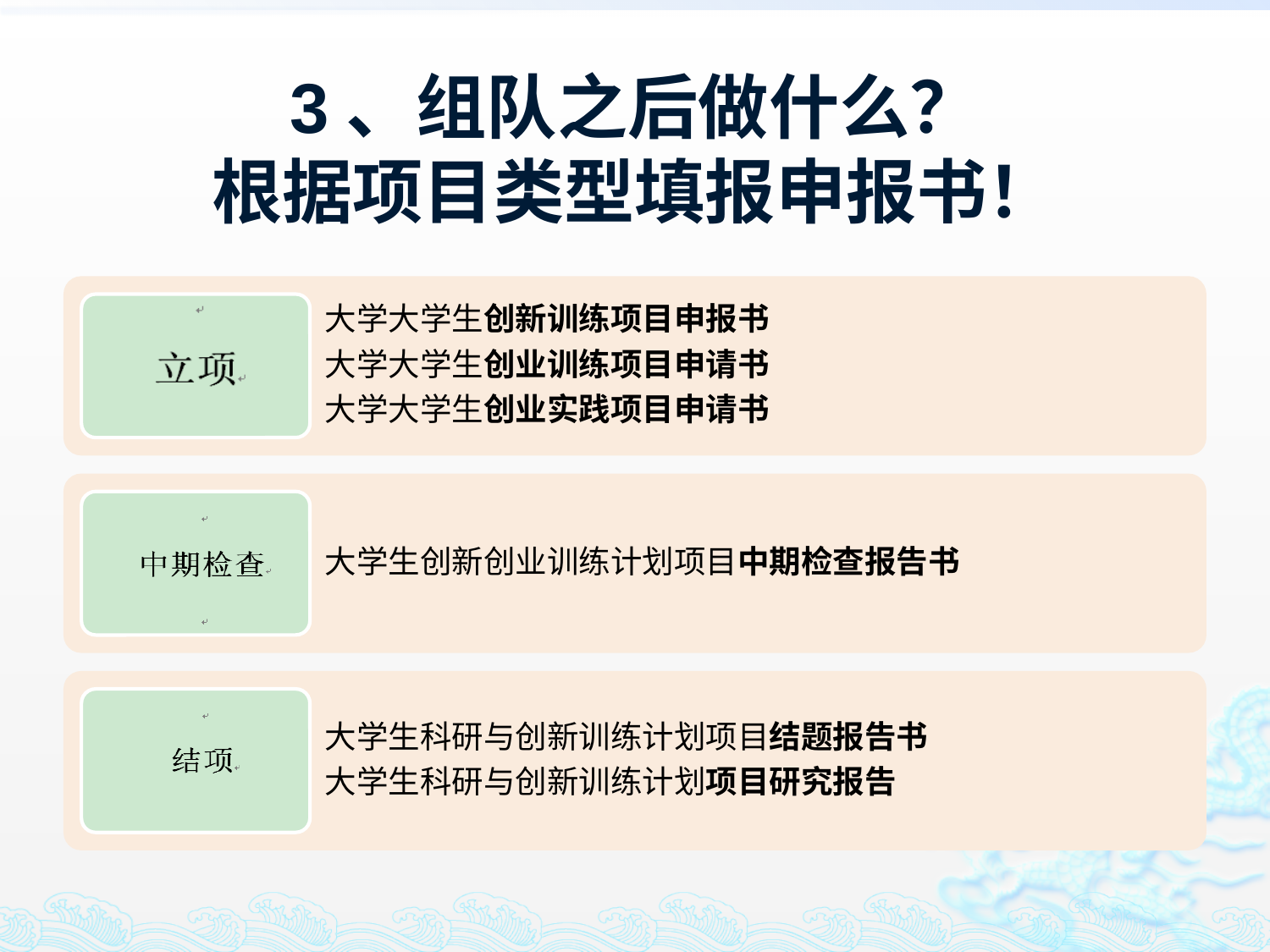

# 3、组队之后做什么？ 根据项目类型填报申报书！
大学大学生创新训练项目申报书
大学大学生创业训练项目申请书
大学大学生创业实践项目申请书
大学生创新创业训练计划项目中期检查报告书
大学生科研与创新训练计划项目结题报告书
大学生科研与创新训练计划项目研究报告